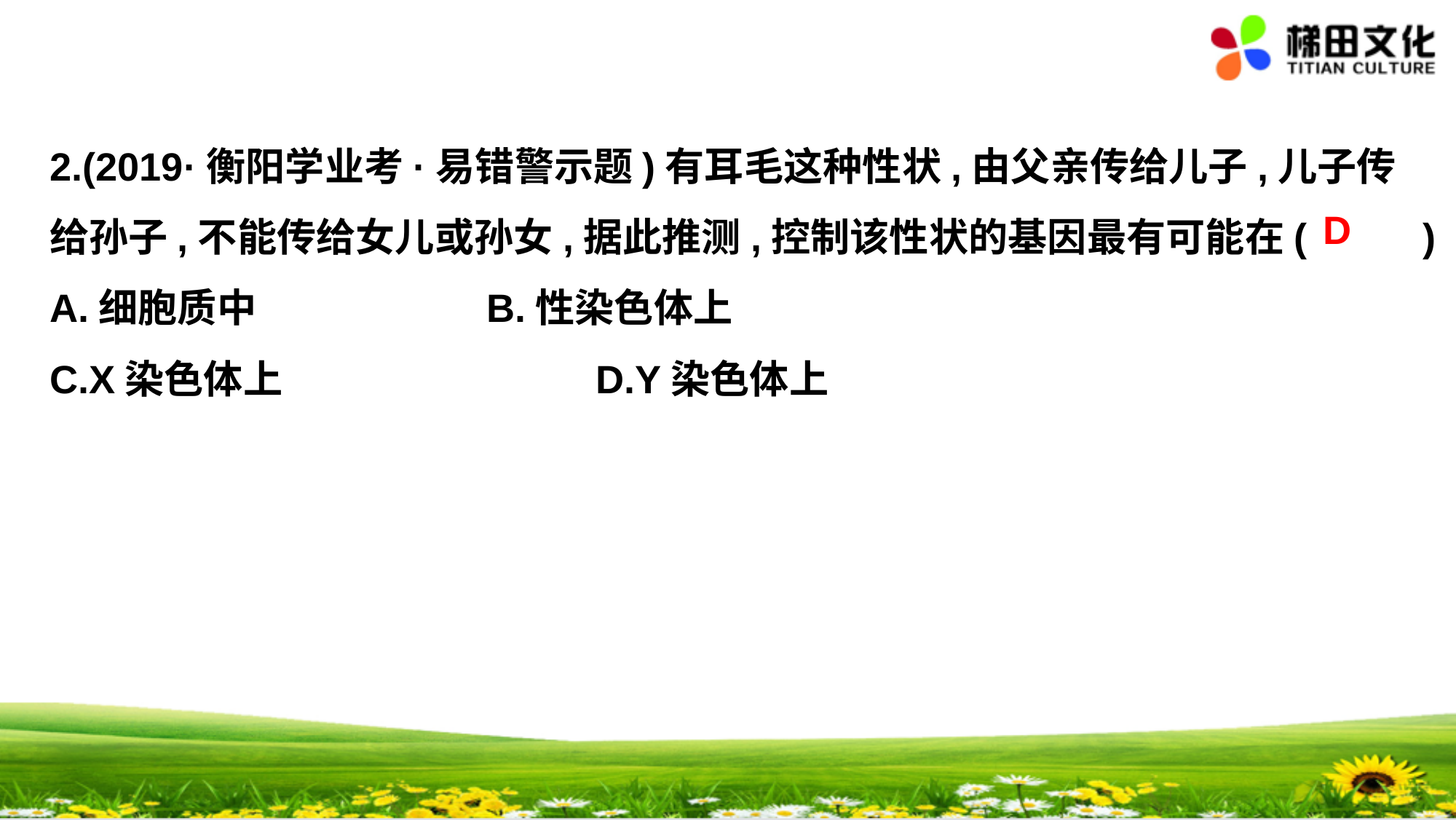

2.(2019·衡阳学业考·易错警示题)有耳毛这种性状,由父亲传给儿子,儿子传
给孙子,不能传给女儿或孙女,据此推测,控制该性状的基因最有可能在(　  　)
A.细胞质中			B.性染色体上
C.X染色体上			D.Y染色体上
D